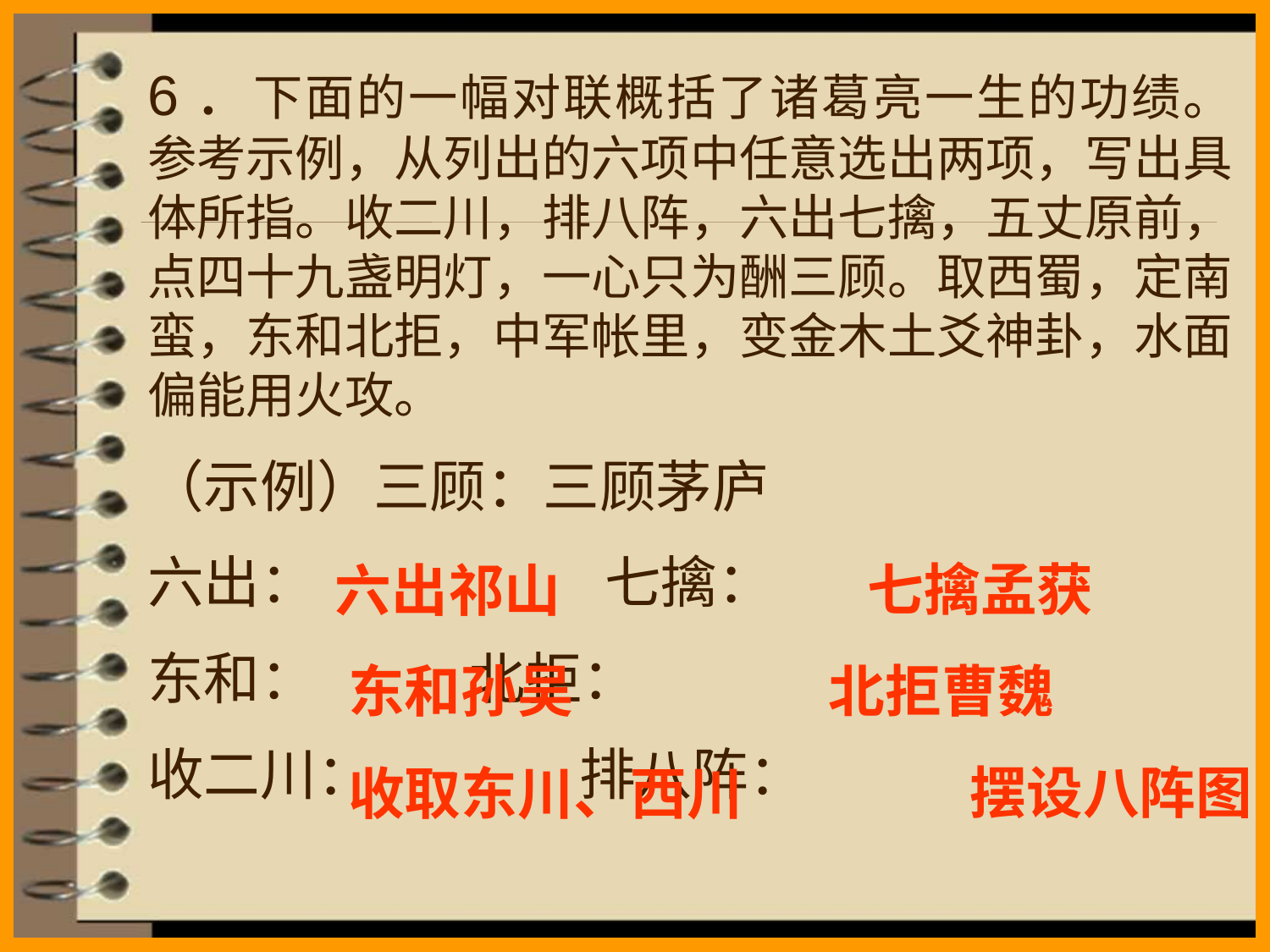

6．下面的一幅对联概括了诸葛亮一生的功绩。参考示例，从列出的六项中任意选出两项，写出具体所指。收二川，排八阵，六出七擒，五丈原前，点四十九盏明灯，一心只为酬三顾。取西蜀，定南蛮，东和北拒，中军帐里，变金木土爻神卦，水面偏能用火攻。
（示例）三顾：三顾茅庐
六出： 		      七擒：
东和：            北拒：
收二川： 		    排八阵：
七擒孟获
六出祁山
东和孙吴
北拒曹魏
摆设八阵图
收取东川、西川